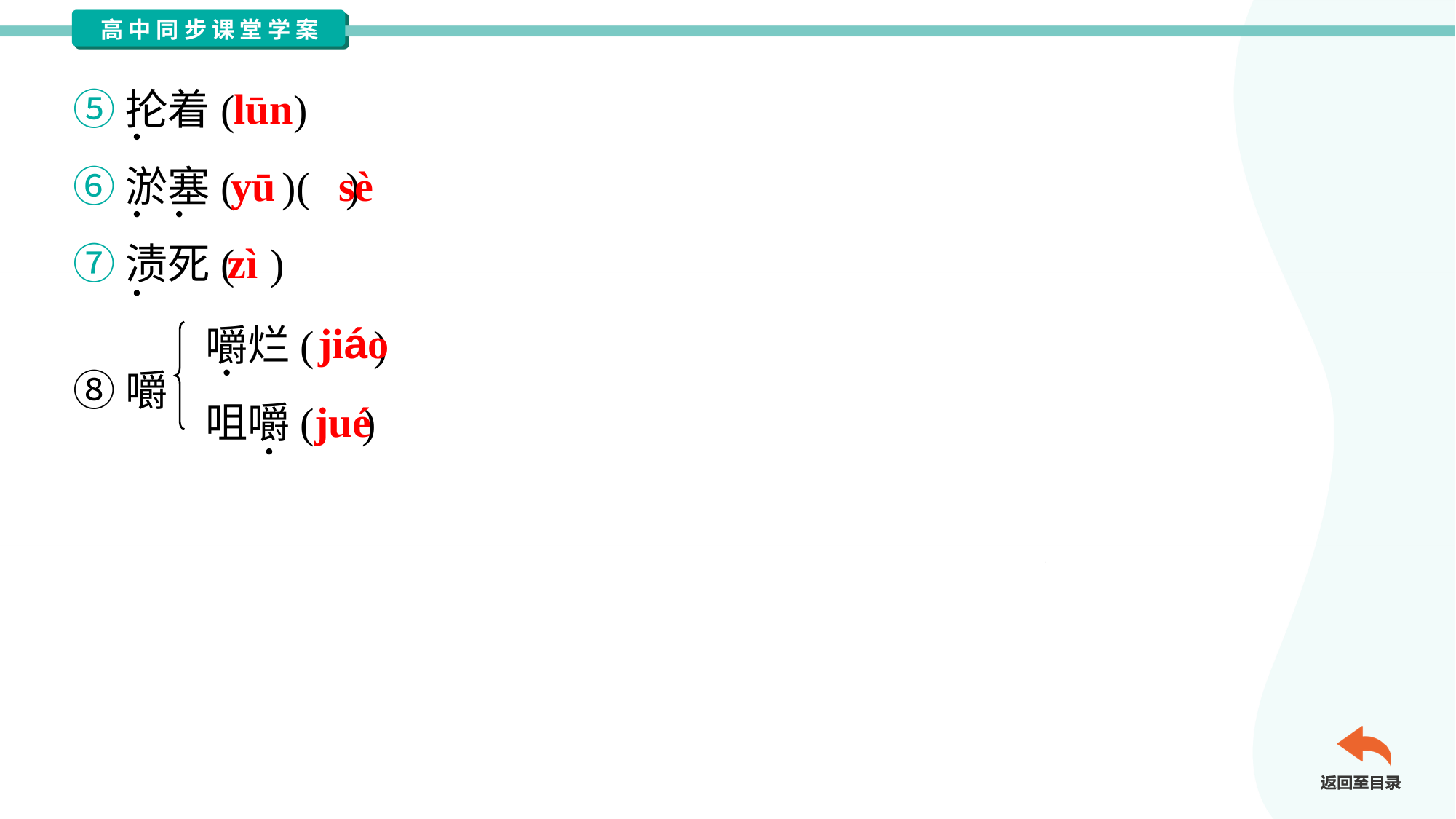

⑤抡着(     )
⑥淤塞(    )(   )
⑦渍死(   )
lūn
yū
sè

zì

嚼烂(     )
咀嚼(    )
jiáo

⑧嚼

jué